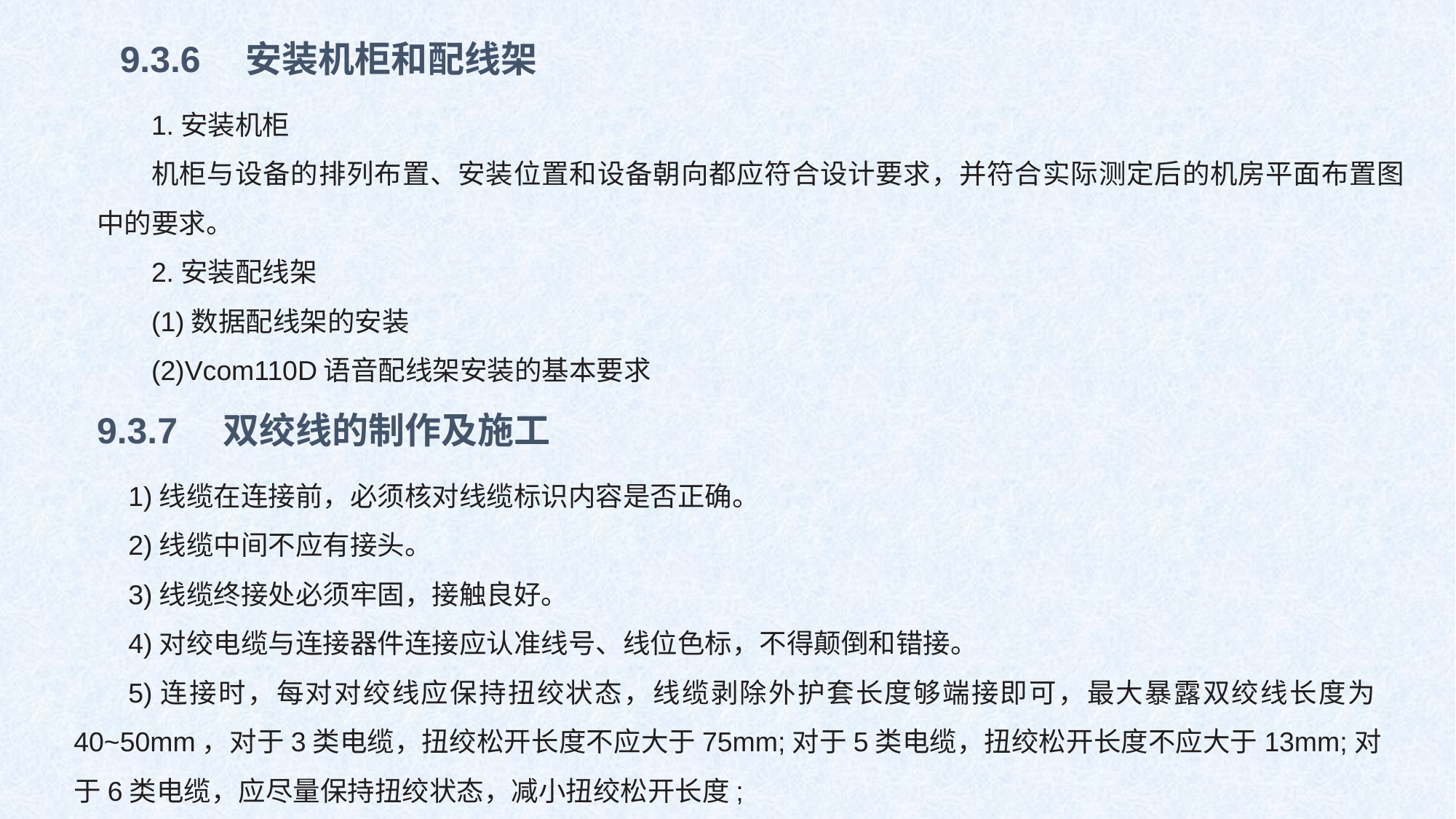

9.3.6　安装机柜和配线架
1.安装机柜
机柜与设备的排列布置、安装位置和设备朝向都应符合设计要求，并符合实际测定后的机房平面布置图中的要求。
2.安装配线架
(1)数据配线架的安装
(2)Vcom110D语音配线架安装的基本要求
9.3.7　双绞线的制作及施工
1)线缆在连接前，必须核对线缆标识内容是否正确。
2)线缆中间不应有接头。
3)线缆终接处必须牢固，接触良好。
4)对绞电缆与连接器件连接应认准线号、线位色标，不得颠倒和错接。
5)连接时，每对对绞线应保持扭绞状态，线缆剥除外护套长度够端接即可，最大暴露双绞线长度为40~50mm，对于3类电缆，扭绞松开长度不应大于75mm;对于5类电缆，扭绞松开长度不应大于13mm;对于6类电缆，应尽量保持扭绞状态，减小扭绞松开长度;